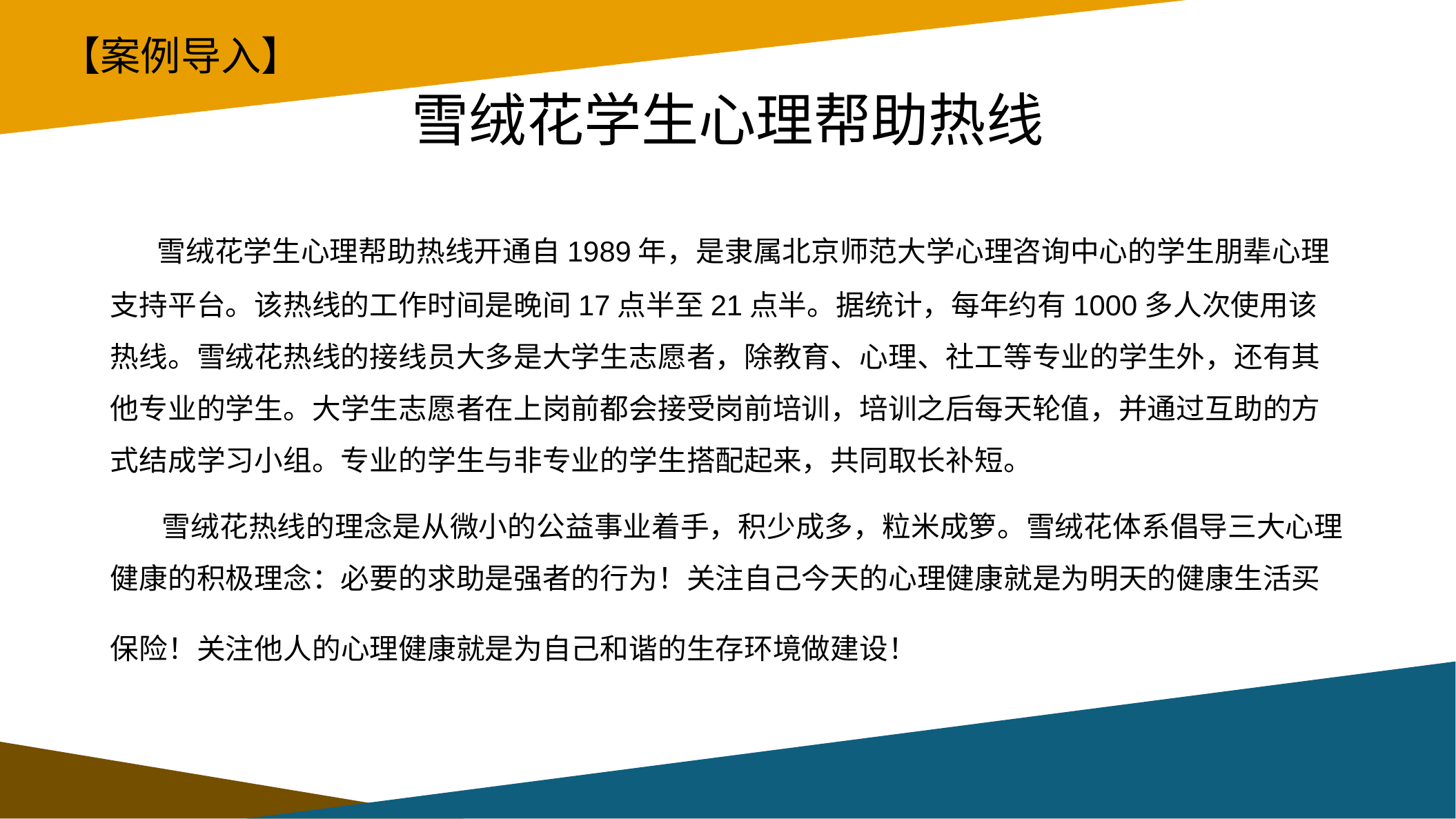

【案例导入】
# 雪绒花学生心理帮助热线
     雪绒花学生心理帮助热线开通自1989年，是隶属北京师范大学心理咨询中心的学生朋辈心理支持平台。该热线的工作时间是晚间17点半至21点半。据统计，每年约有1000多人次使用该热线。雪绒花热线的接线员大多是大学生志愿者，除教育、心理、社工等专业的学生外，还有其他专业的学生。大学生志愿者在上岗前都会接受岗前培训，培训之后每天轮值，并通过互助的方式结成学习小组。专业的学生与非专业的学生搭配起来，共同取长补短。
       雪绒花热线的理念是从微小的公益事业着手，积少成多，粒米成箩。雪绒花体系倡导三大心理健康的积极理念：必要的求助是强者的行为！关注自己今天的心理健康就是为明天的健康生活买保险！关注他人的心理健康就是为自己和谐的生存环境做建设！